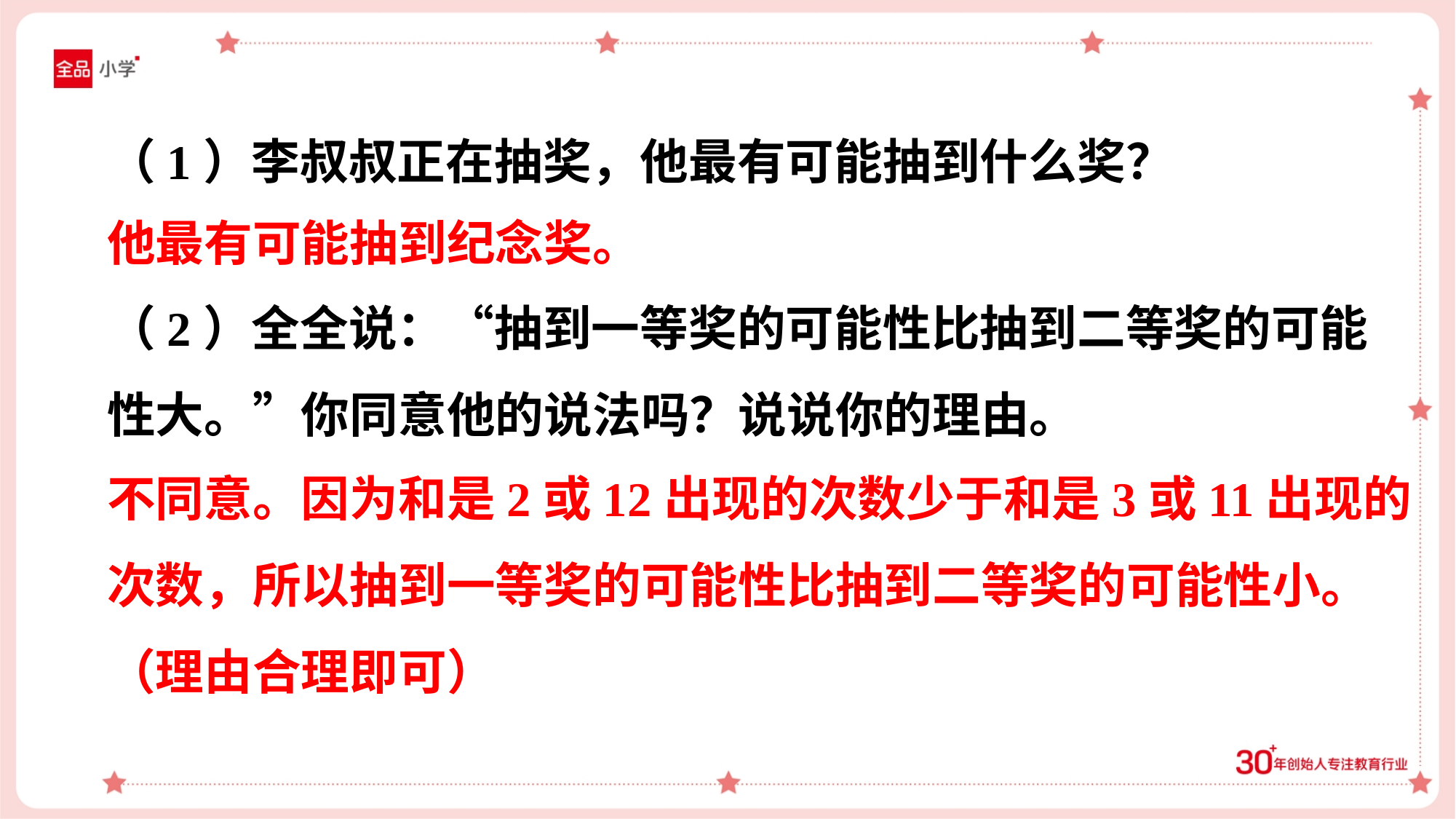

（1）李叔叔正在抽奖，他最有可能抽到什么奖？
他最有可能抽到纪念奖。
（2）全全说：“抽到一等奖的可能性比抽到二等奖的可能
性大。”你同意他的说法吗？说说你的理由。
不同意。因为和是2或12出现的次数少于和是3或11出现的
次数，所以抽到一等奖的可能性比抽到二等奖的可能性小。
（理由合理即可）